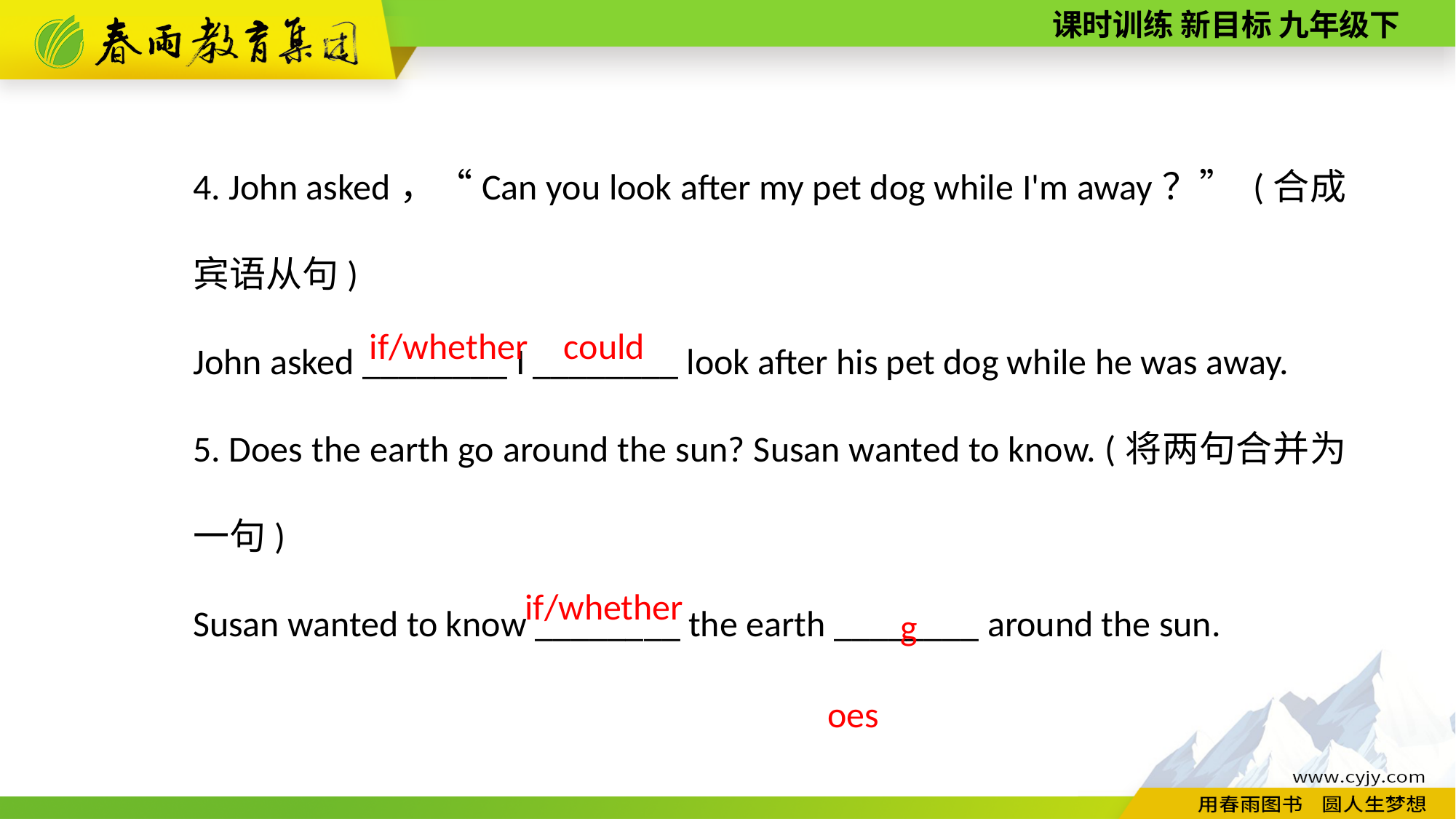

4. John asked，“Can you look after my pet dog while I'm away？” (合成宾语从句)
John asked ________ I ________ look after his pet dog while he was away.
5. Does the earth go around the sun? Susan wanted to know. (将两句合并为一句)
Susan wanted to know ________ the earth ________ around the sun.
if/whether
could
goes
if/whether